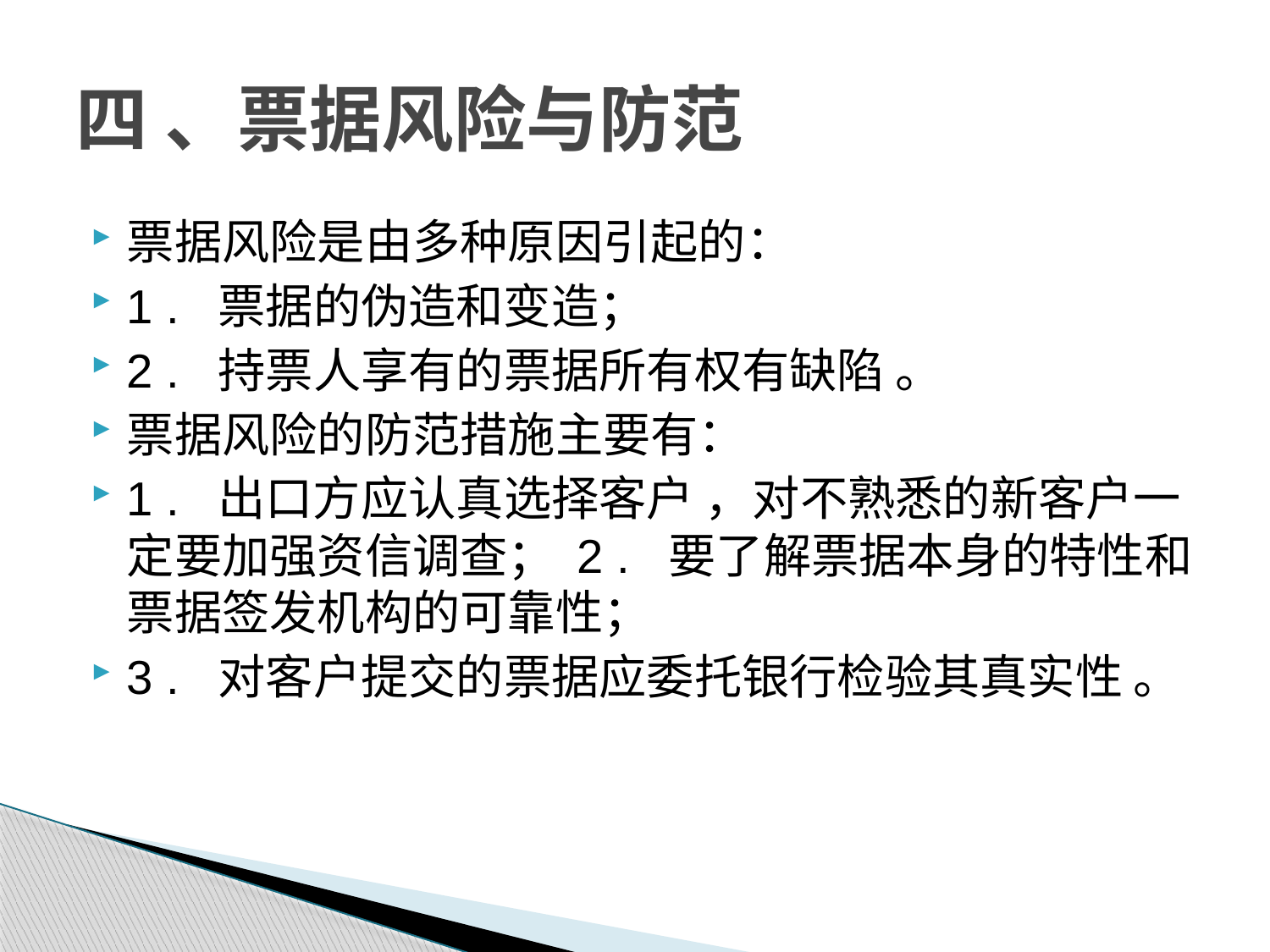

# 四 、票据风险与防范
票据风险是由多种原因引起的：
1 .  票据的伪造和变造；
2 .  持票人享有的票据所有权有缺陷 。
票据风险的防范措施主要有：
1 .  出口方应认真选择客户 ，对不熟悉的新客户一定要加强资信调查； 2 .  要了解票据本身的特性和票据签发机构的可靠性；
3 .  对客户提交的票据应委托银行检验其真实性 。